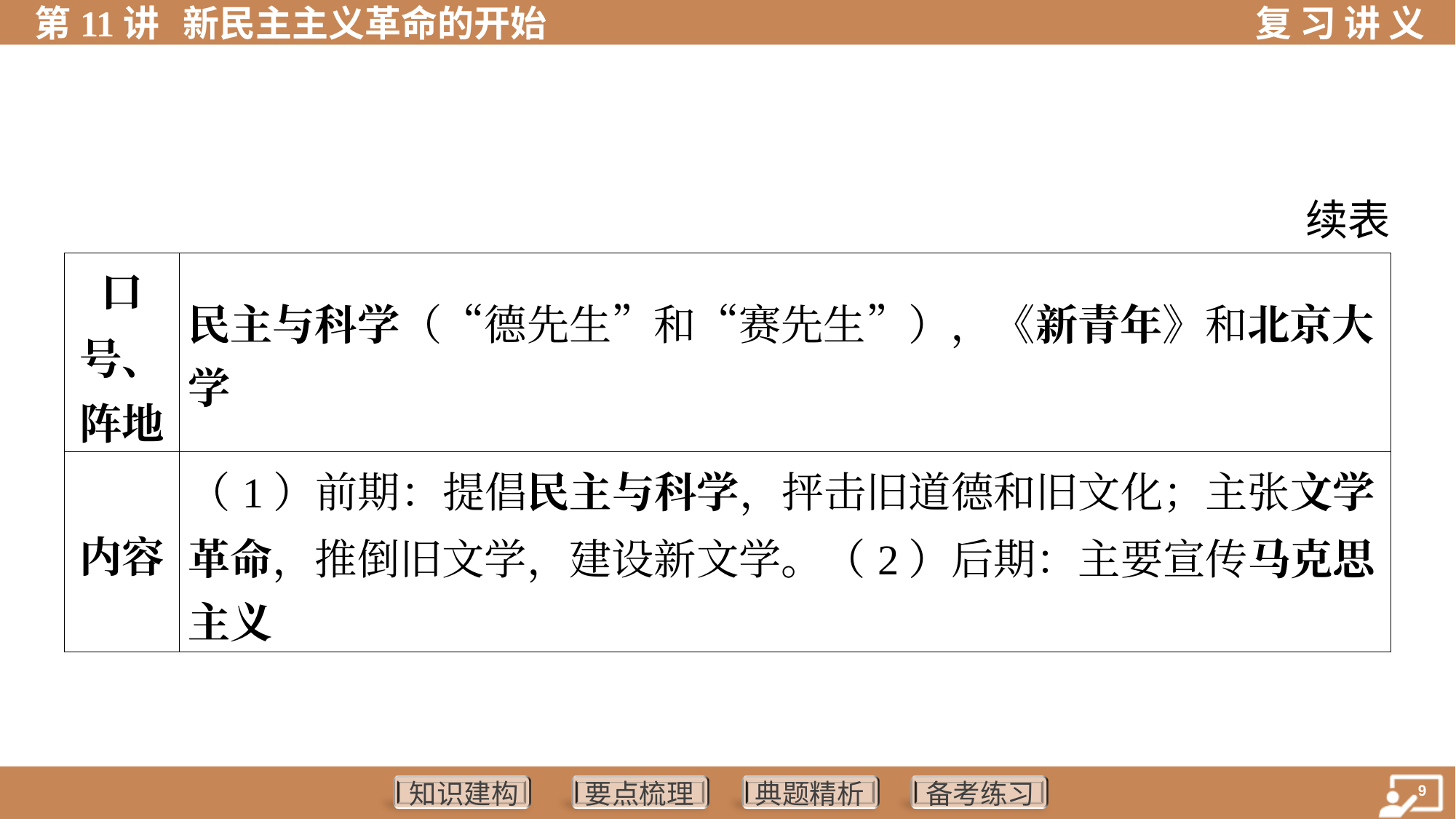

续表
| 口 号、 阵地 | 民主与科学（“德先生”和“赛先生”），《新青年》和北京大学 |  |
| --- | --- | --- |
| 内容 | （1）前期：提倡民主与科学，抨击旧道德和旧文化；主张文学 革命，推倒旧文学，建设新文学。（2）后期：主要宣传马克思 主义 |  |